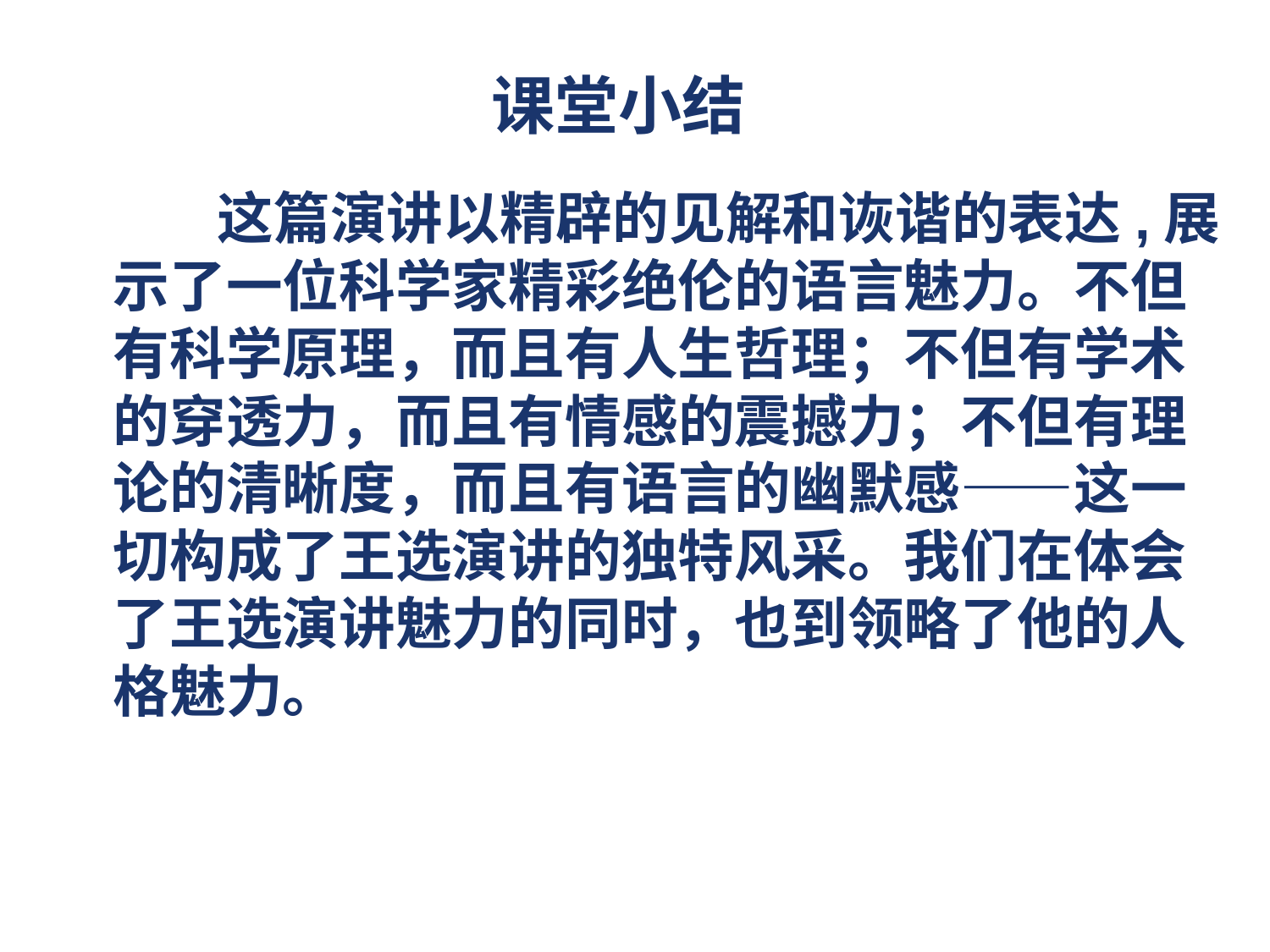

课堂小结
       这篇演讲以精辟的见解和诙谐的表达,展示了一位科学家精彩绝伦的语言魅力。不但有科学原理，而且有人生哲理；不但有学术的穿透力，而且有情感的震撼力；不但有理论的清晰度，而且有语言的幽默感——这一切构成了王选演讲的独特风采。我们在体会了王选演讲魅力的同时，也到领略了他的人格魅力。